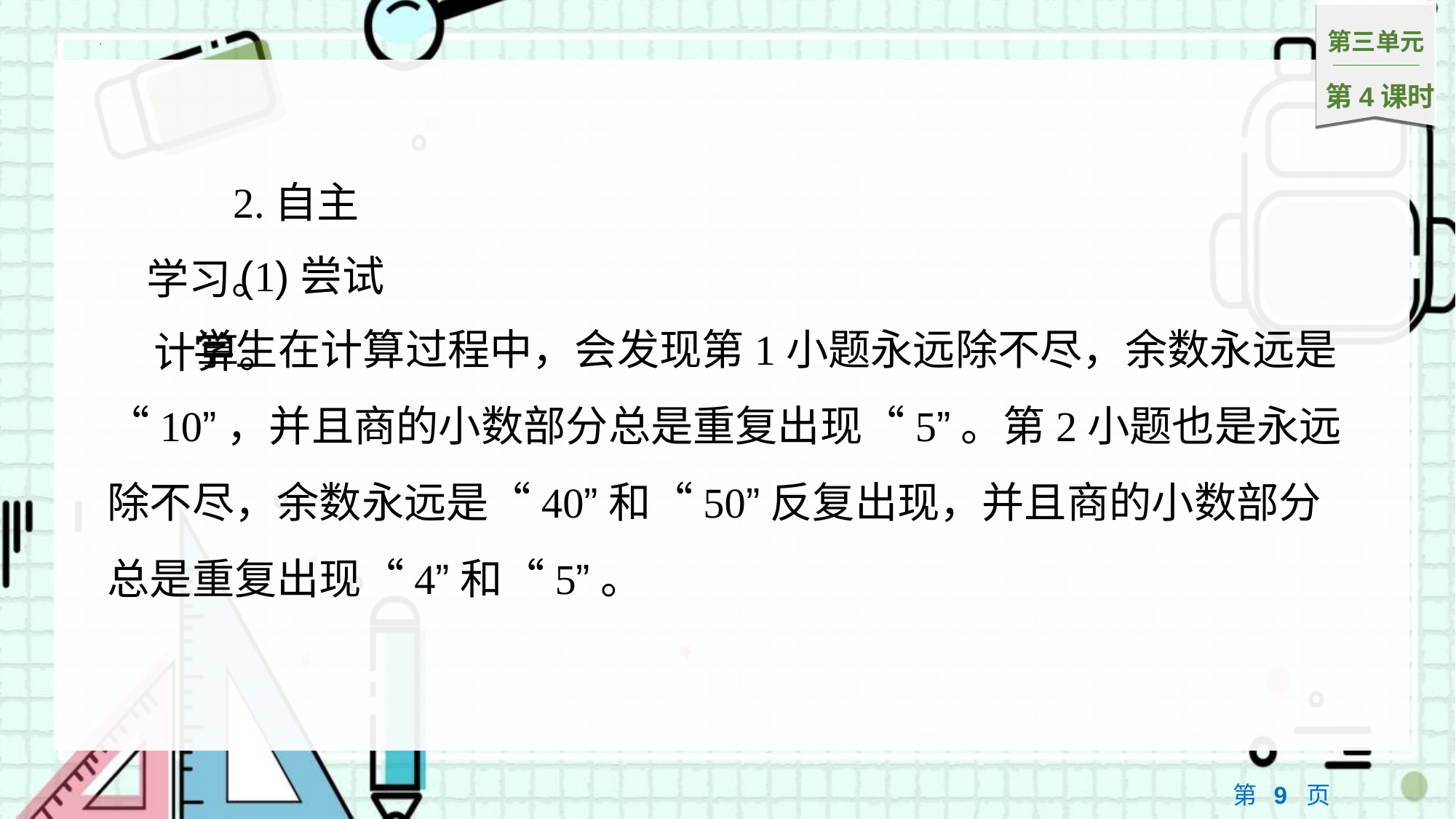

2.自主学习。
(1)尝试计算。
学生在计算过程中，会发现第1小题永远除不尽，余数永远是“10”，并且商的小数部分总是重复出现“5”。第2小题也是永远除不尽，余数永远是“40”和“50”反复出现，并且商的小数部分总是重复出现“4”和“5”。